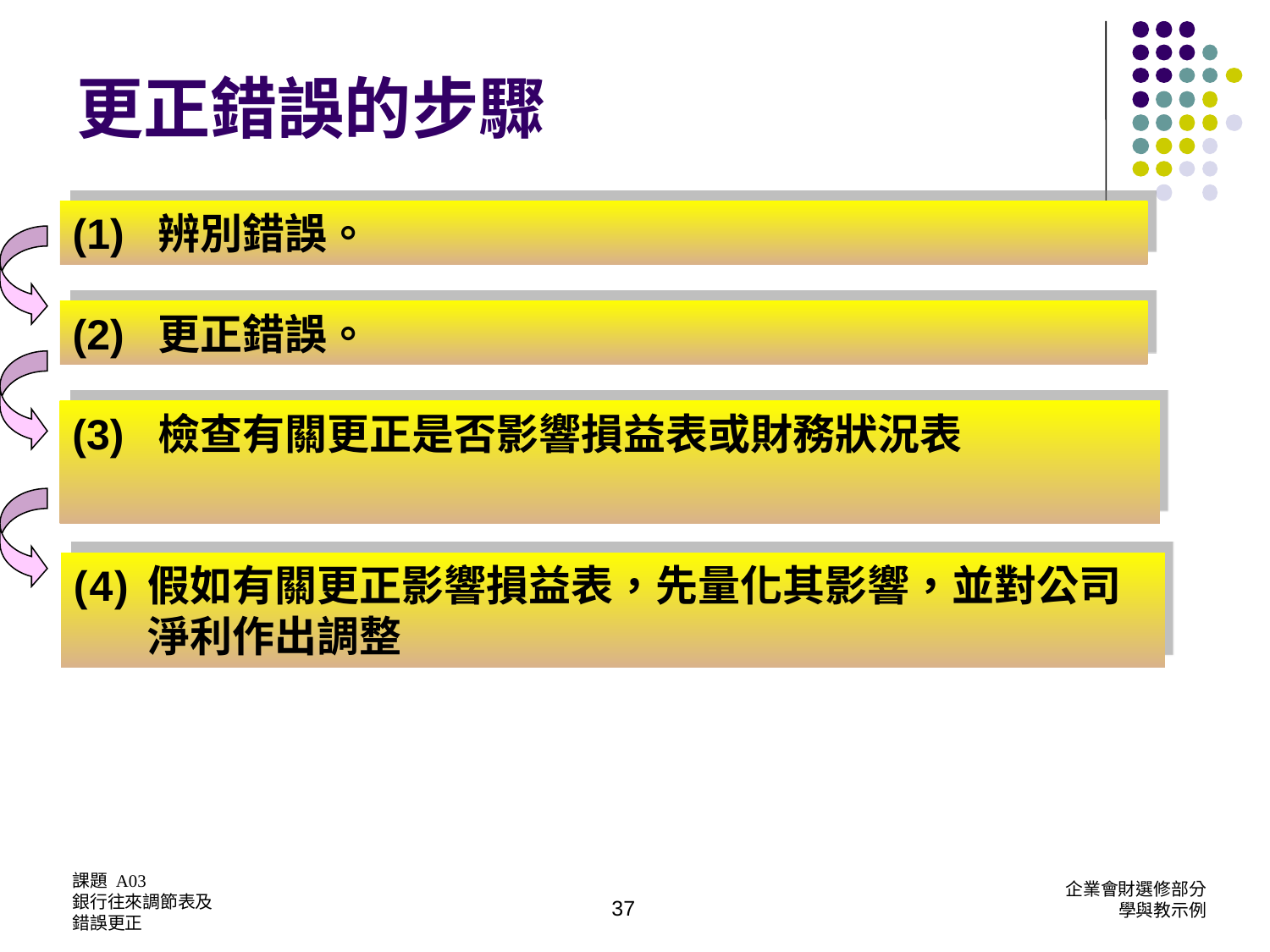

更正錯誤的步驟
(1)  辨別錯誤。

(2)  更正錯誤。

(3)  檢查有關更正是否影響損益表或財務狀況表

假如有關更正影響損益表，先量化其影響，並對公司淨利作出調整

37